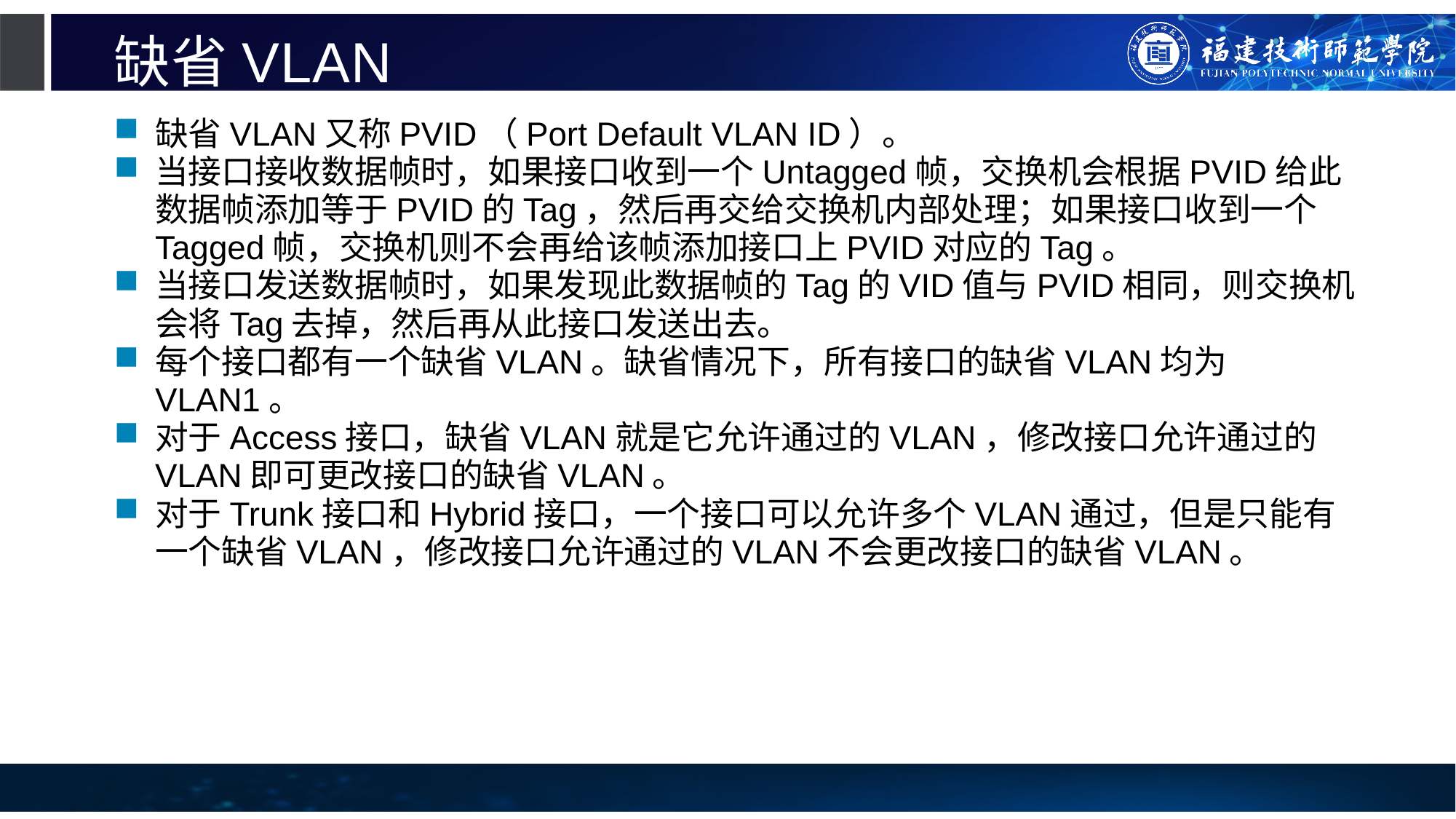

# 缺省VLAN
缺省VLAN又称PVID（Port Default VLAN ID）。
当接口接收数据帧时，如果接口收到一个Untagged帧，交换机会根据PVID给此数据帧添加等于PVID的Tag，然后再交给交换机内部处理；如果接口收到一个Tagged帧，交换机则不会再给该帧添加接口上PVID对应的Tag。
当接口发送数据帧时，如果发现此数据帧的Tag的VID值与PVID相同，则交换机会将Tag去掉，然后再从此接口发送出去。
每个接口都有一个缺省VLAN。缺省情况下，所有接口的缺省VLAN均为VLAN1。
对于Access接口，缺省VLAN就是它允许通过的VLAN，修改接口允许通过的VLAN即可更改接口的缺省VLAN。
对于Trunk接口和Hybrid接口，一个接口可以允许多个VLAN通过，但是只能有一个缺省VLAN，修改接口允许通过的VLAN不会更改接口的缺省VLAN。